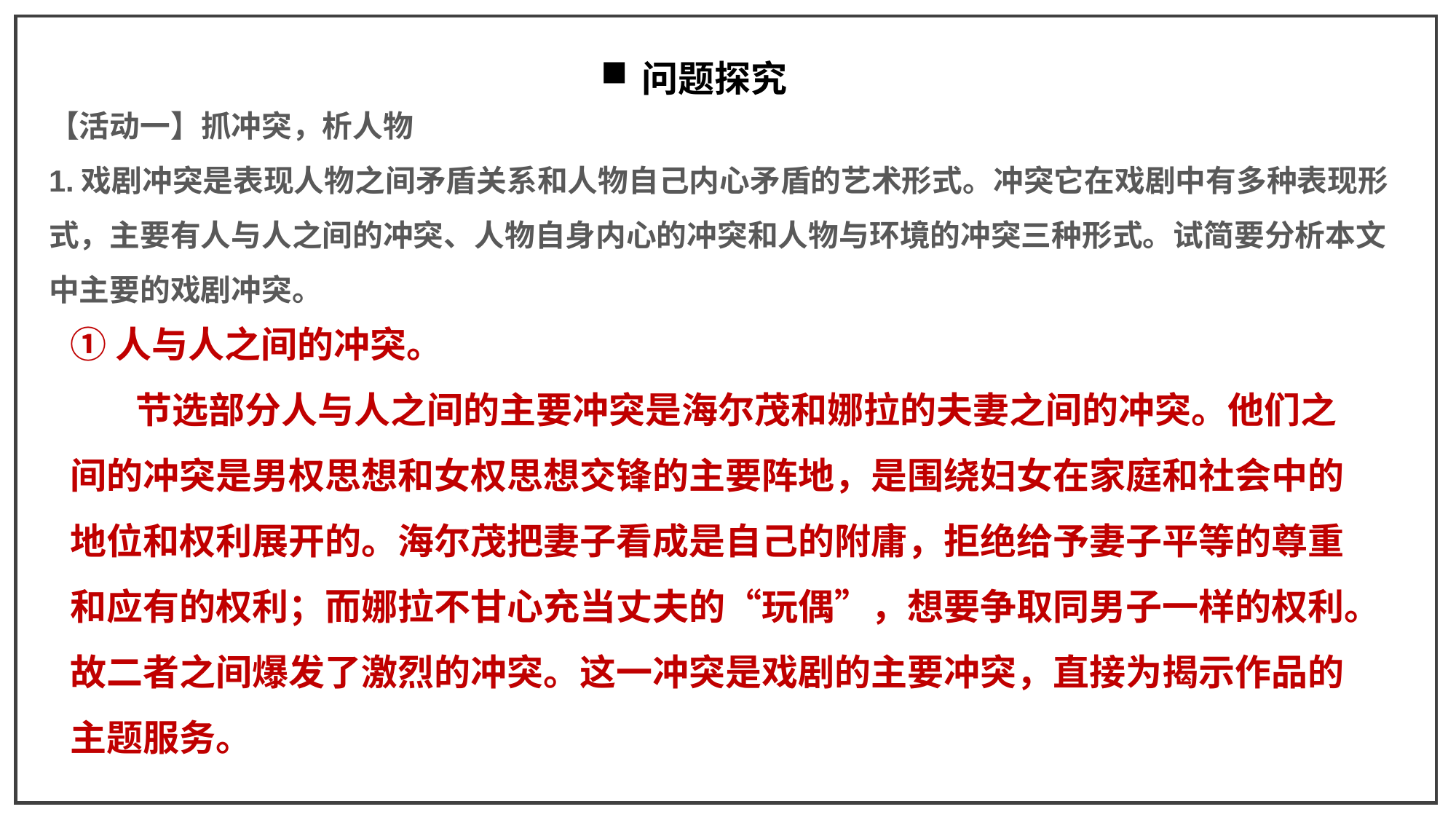

问题探究
【活动一】抓冲突，析人物
1.戏剧冲突是表现人物之间矛盾关系和人物自己内心矛盾的艺术形式。冲突它在戏剧中有多种表现形式，主要有人与人之间的冲突、人物自身内心的冲突和人物与环境的冲突三种形式。试简要分析本文中主要的戏剧冲突。
①人与人之间的冲突。
       节选部分人与人之间的主要冲突是海尔茂和娜拉的夫妻之间的冲突。他们之间的冲突是男权思想和女权思想交锋的主要阵地，是围绕妇女在家庭和社会中的地位和权利展开的。海尔茂把妻子看成是自己的附庸，拒绝给予妻子平等的尊重和应有的权利；而娜拉不甘心充当丈夫的“玩偶”，想要争取同男子一样的权利。故二者之间爆发了激烈的冲突。这一冲突是戏剧的主要冲突，直接为揭示作品的主题服务。